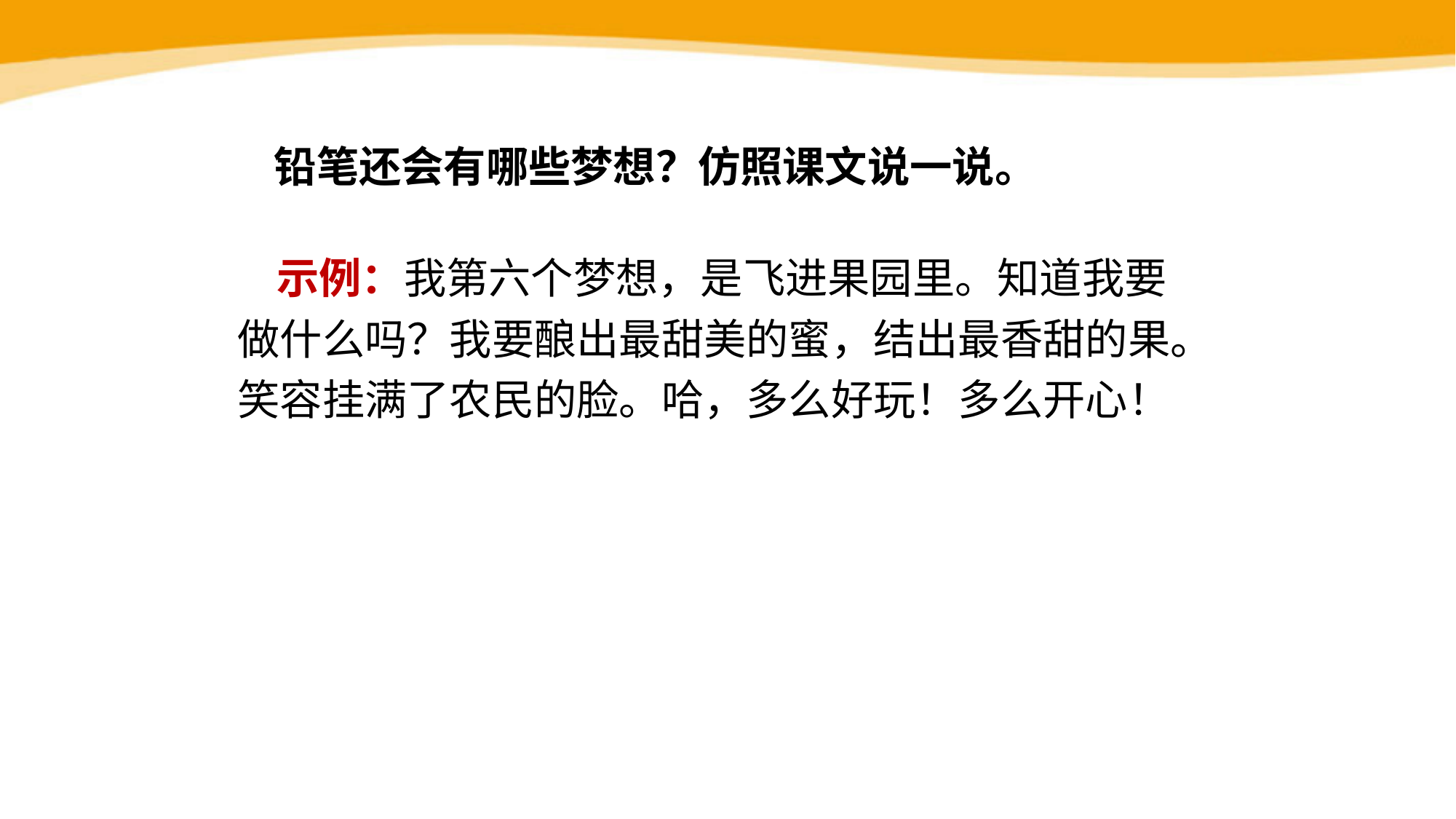

铅笔还会有哪些梦想？仿照课文说一说。
   示例：我第六个梦想，是飞进果园里。知道我要做什么吗？我要酿出最甜美的蜜，结出最香甜的果。笑容挂满了农民的脸。哈，多么好玩！多么开心！